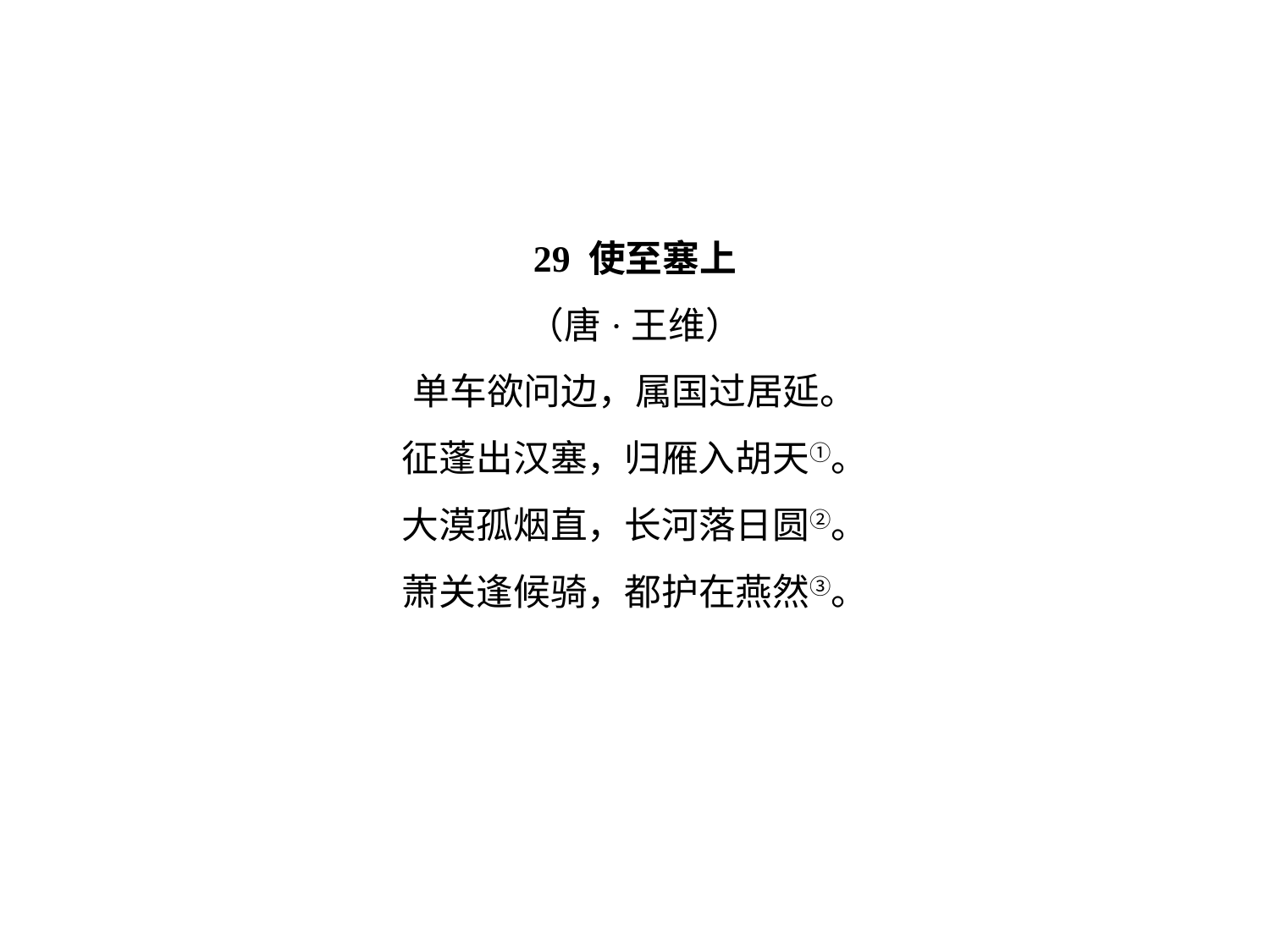

29 使至塞上
（唐·王维）
单车欲问边，属国过居延。
征蓬出汉塞，归雁入胡天①。
大漠孤烟直，长河落日圆②。
萧关逢候骑，都护在燕然③。